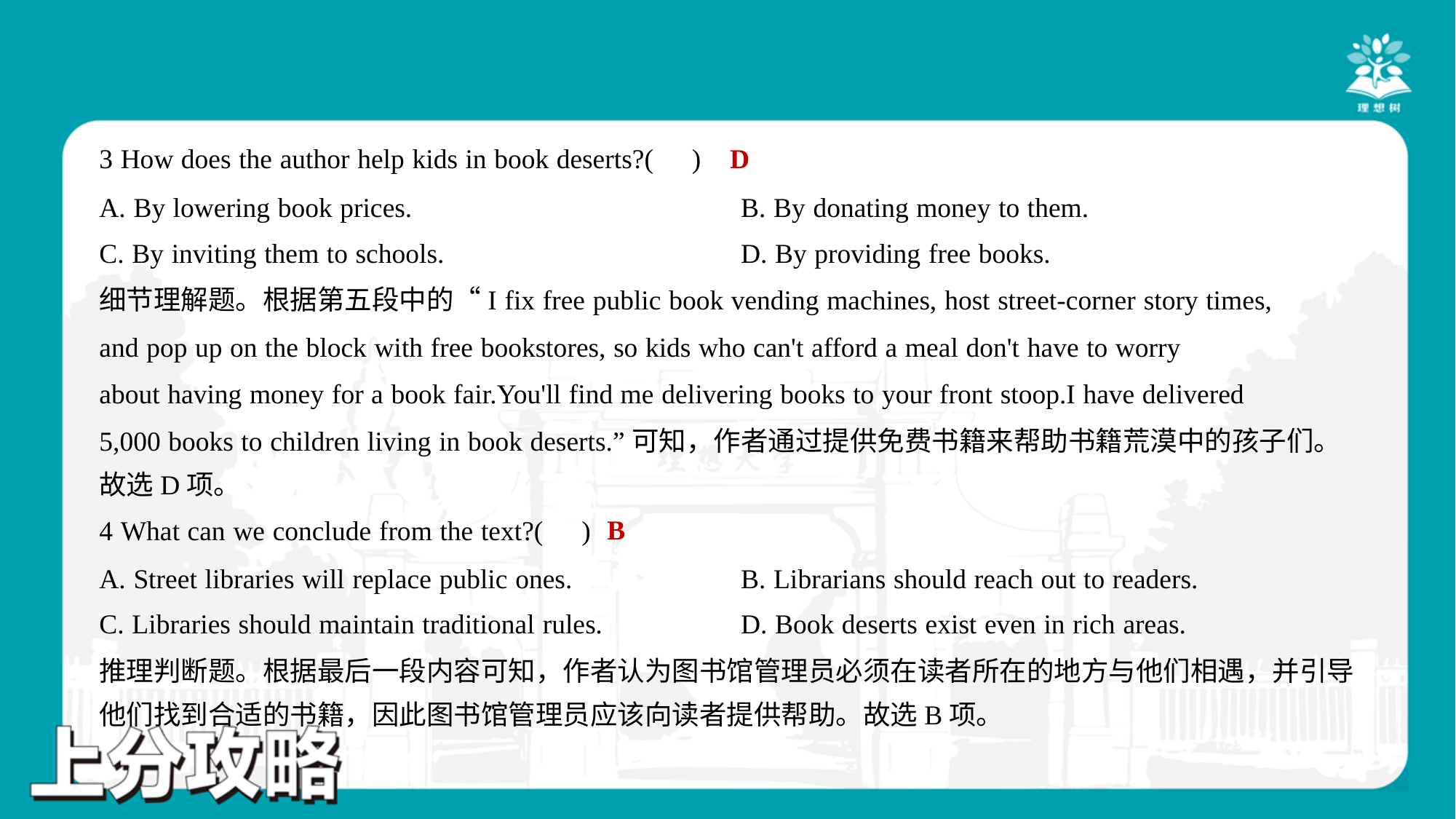

D
3 How does the author help kids in book deserts?(     )
A. By lowering book prices.	B. By donating money to them.
C. By inviting them to schools.	D. By providing free books.
细节理解题。根据第五段中的“I fix free public book vending machines, host street-corner story times,
and pop up on the block with free bookstores, so kids who can't afford a meal don't have to worry
about having money for a book fair.You'll find me delivering books to your front stoop.I have delivered
5,000 books to children living in book deserts.”可知，作者通过提供免费书籍来帮助书籍荒漠中的孩子们。
故选D项。
B
4 What can we conclude from the text?(     )
A. Street libraries will replace public ones.	B. Librarians should reach out to readers.
C. Libraries should maintain traditional rules.	D. Book deserts exist even in rich areas.
推理判断题。根据最后一段内容可知，作者认为图书馆管理员必须在读者所在的地方与他们相遇，并引导
他们找到合适的书籍，因此图书馆管理员应该向读者提供帮助。故选B项。